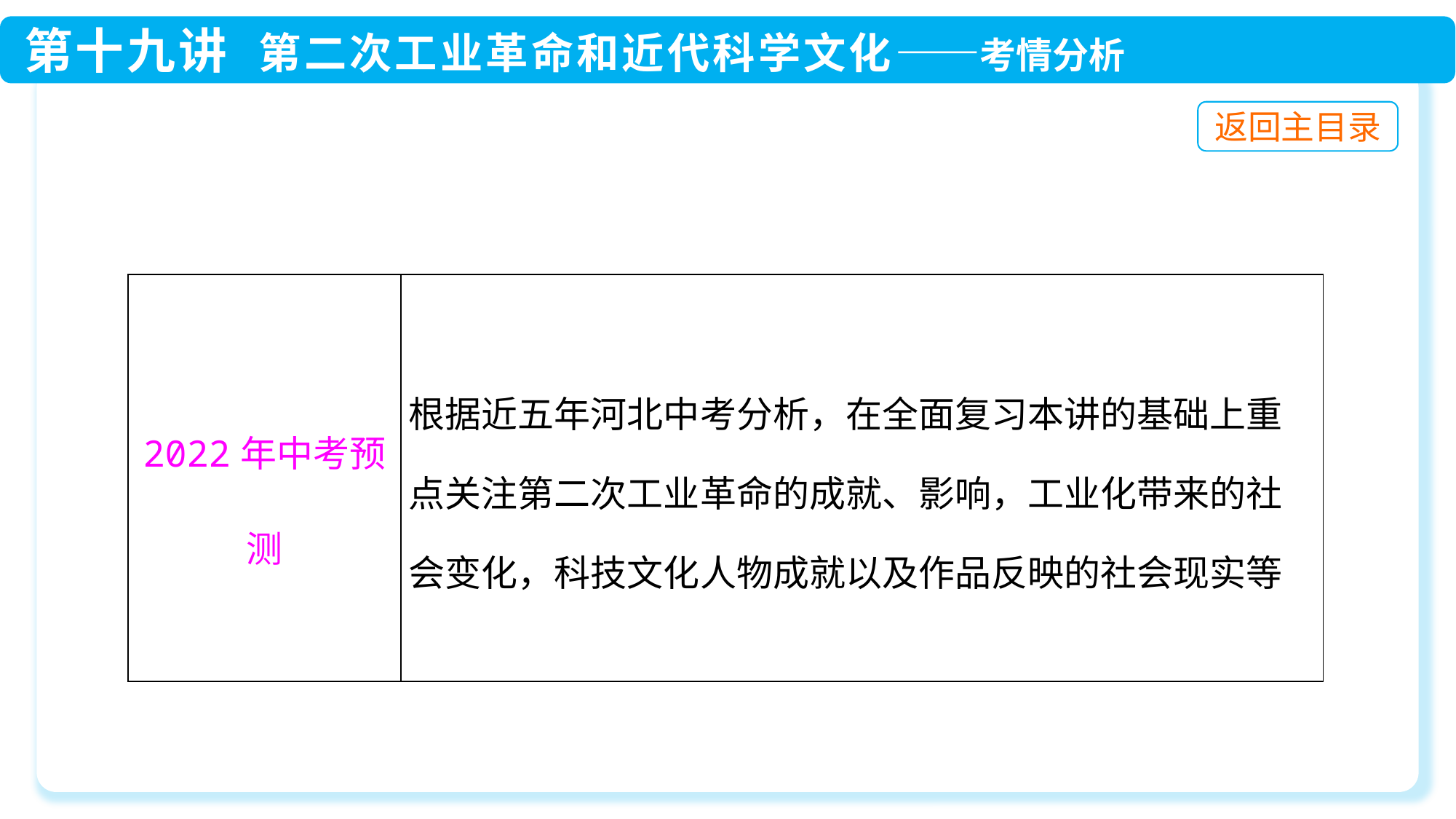

| 2022年中考预测 | 根据近五年河北中考分析，在全面复习本讲的基础上重点关注第二次工业革命的成就、影响，工业化带来的社会变化，科技文化人物成就以及作品反映的社会现实等 |
| --- | --- |